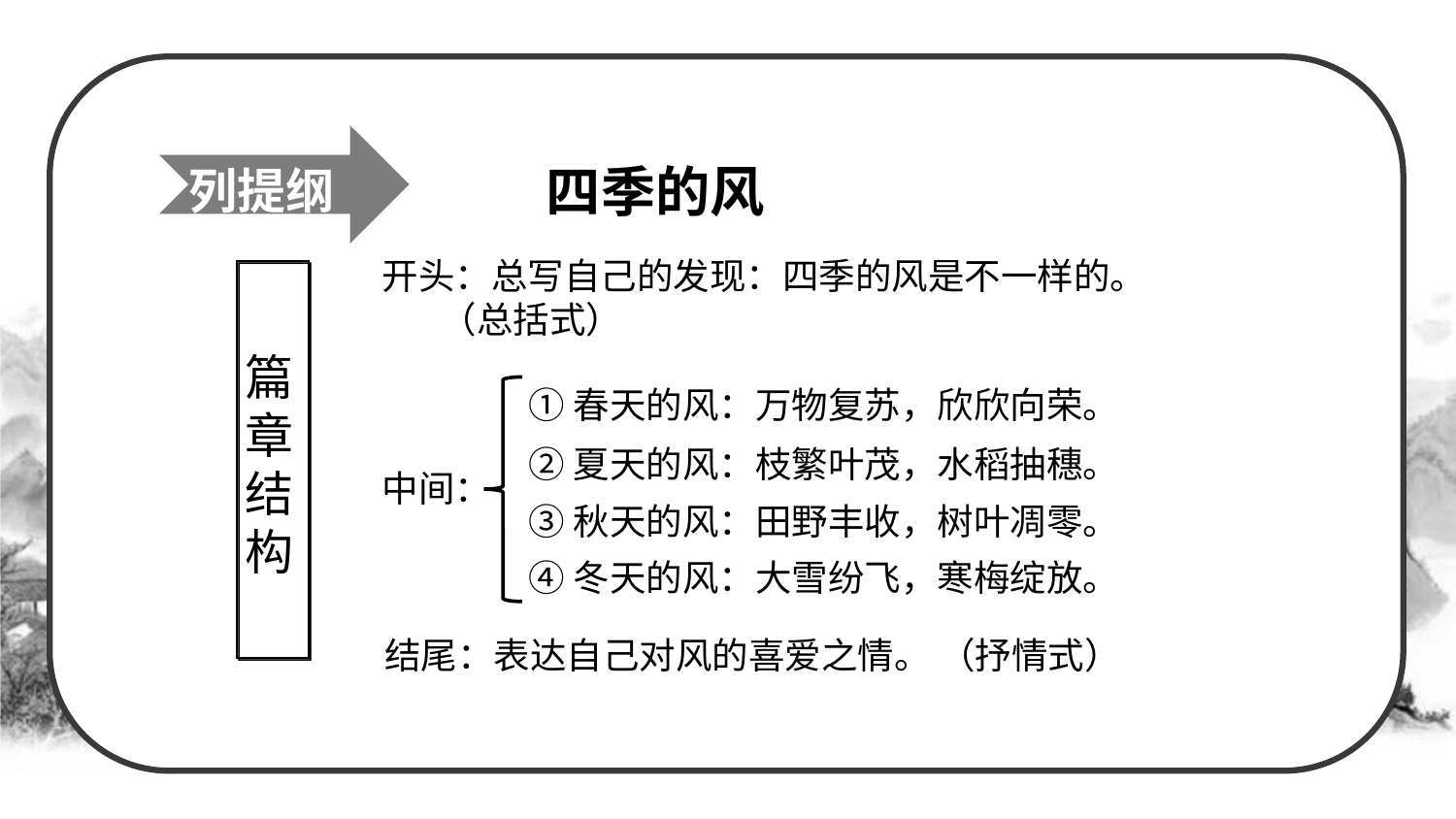

列提纲
      四季的风
开头：总写自己的发现：四季的风是不一样的。
      （总括式）

篇章结构
①春天的风：万物复苏，欣欣向荣。
②夏天的风：枝繁叶茂，水稻抽穗。
③秋天的风：田野丰收，树叶凋零。
④冬天的风：大雪纷飞，寒梅绽放。

中间：
结尾：表达自己对风的喜爱之情。 （抒情式）